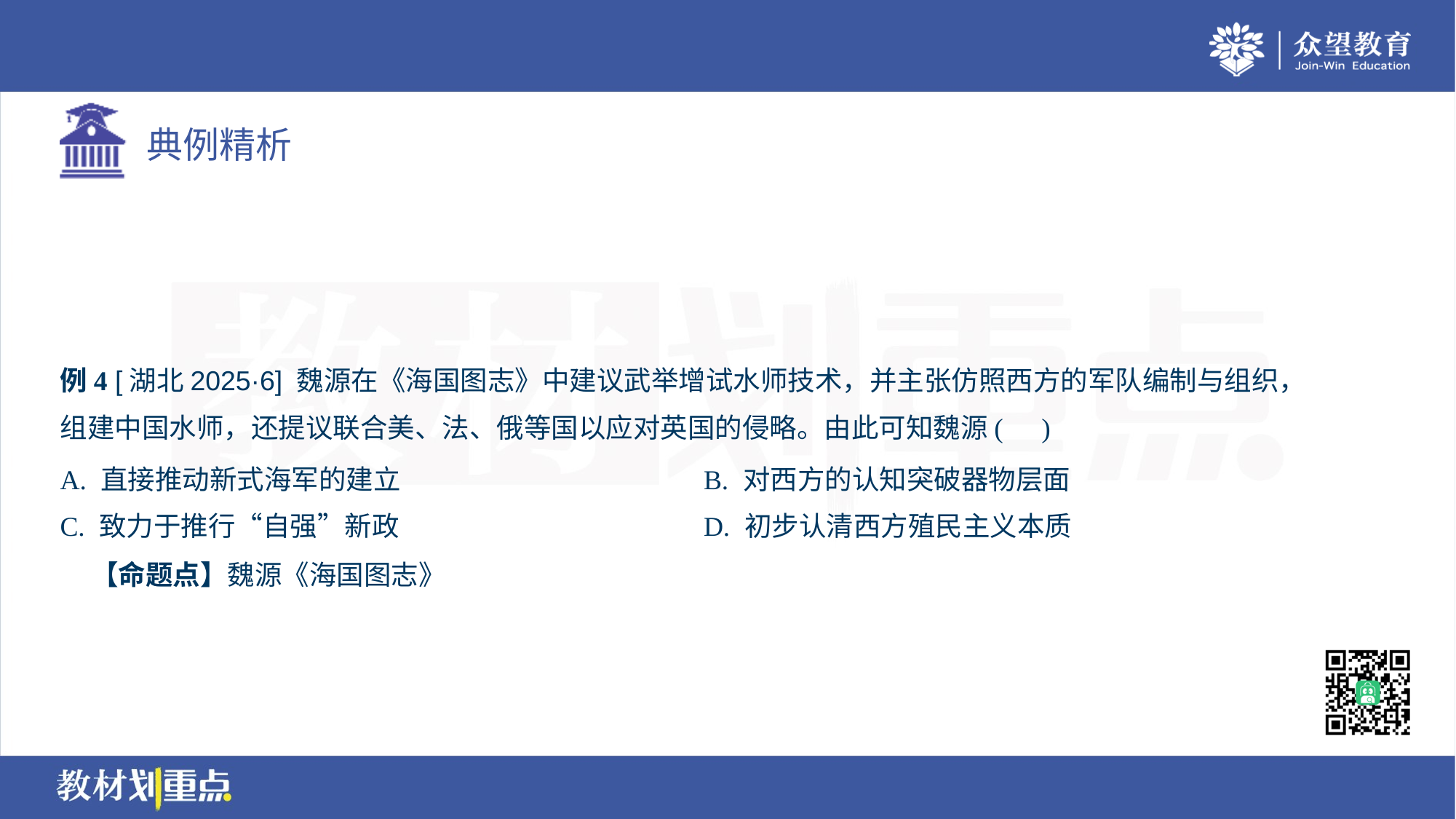

例4 [湖北2025·6] 魏源在《海国图志》中建议武举增试水师技术，并主张仿照西方的军队编制与组织，
组建中国水师，还提议联合美、法、俄等国以应对英国的侵略。由此可知魏源(     )
A. 直接推动新式海军的建立	B. 对西方的认知突破器物层面
C. 致力于推行“自强”新政	D. 初步认清西方殖民主义本质
    【命题点】魏源《海国图志》